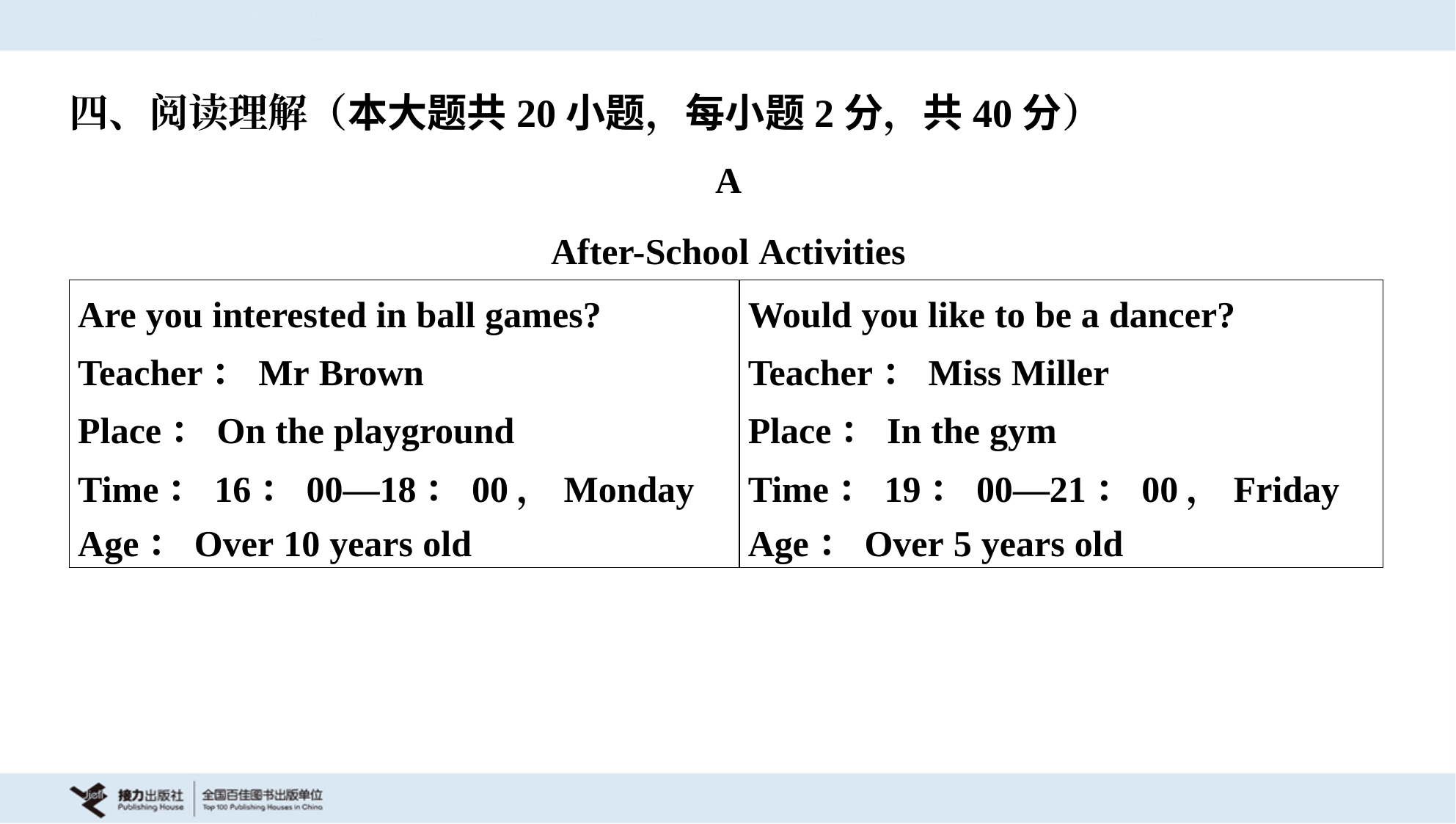

四、阅读理解（本大题共20小题，每小题2分，共40分）
A
After-School Activities
| Are you interested in ball games? Teacher：Mr Brown Place：On the playground Time：16：00—18：00，Monday Age：Over 10 years old | Would you like to be a dancer? Teacher：Miss Miller Place：In the gym Time：19：00—21：00，Friday Age：Over 5 years old |
| --- | --- |